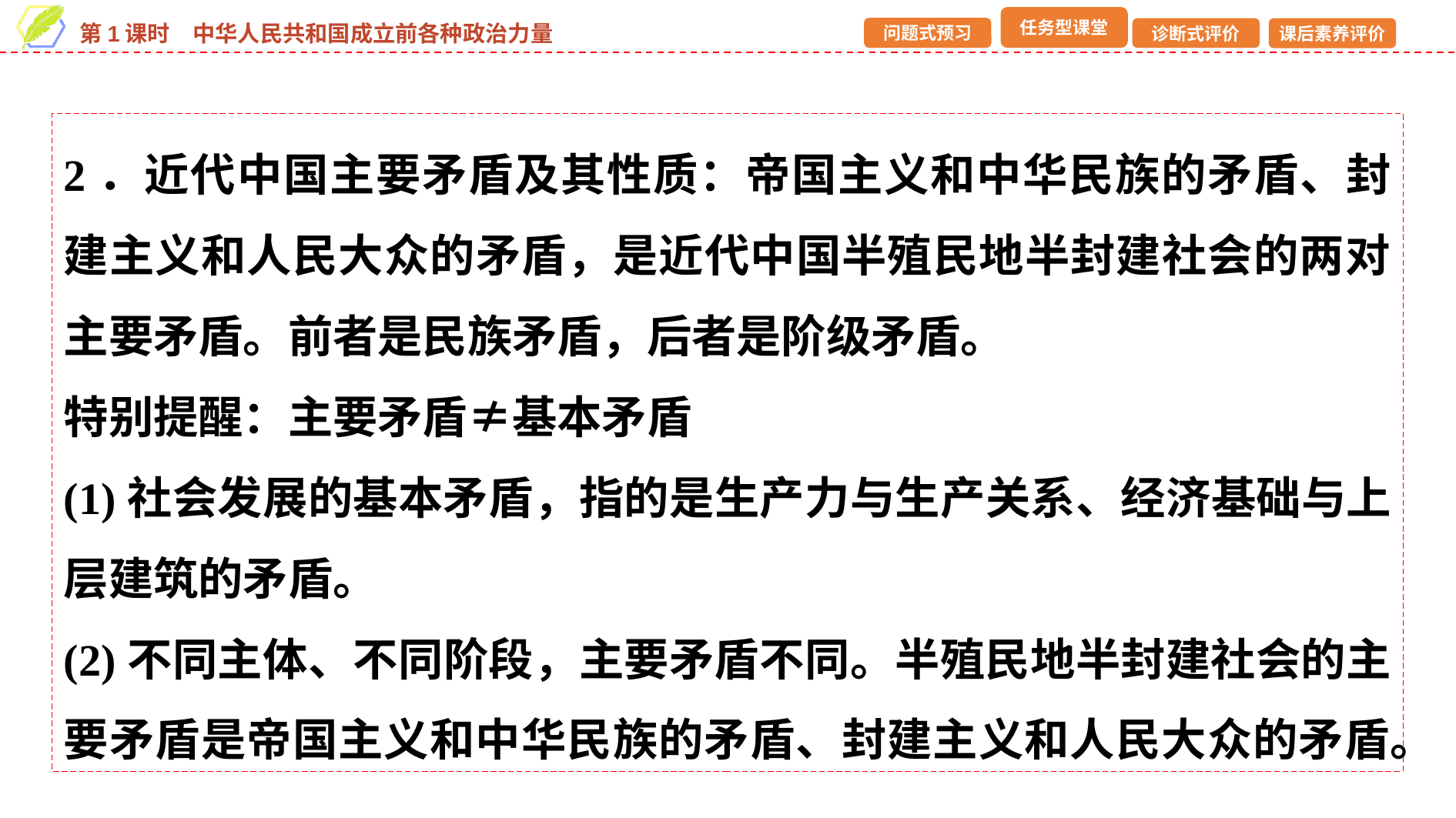

2．近代中国主要矛盾及其性质：帝国主义和中华民族的矛盾、封建主义和人民大众的矛盾，是近代中国半殖民地半封建社会的两对主要矛盾。前者是民族矛盾，后者是阶级矛盾。
特别提醒：主要矛盾≠基本矛盾
(1)社会发展的基本矛盾，指的是生产力与生产关系、经济基础与上层建筑的矛盾。
(2)不同主体、不同阶段，主要矛盾不同。半殖民地半封建社会的主要矛盾是帝国主义和中华民族的矛盾、封建主义和人民大众的矛盾。